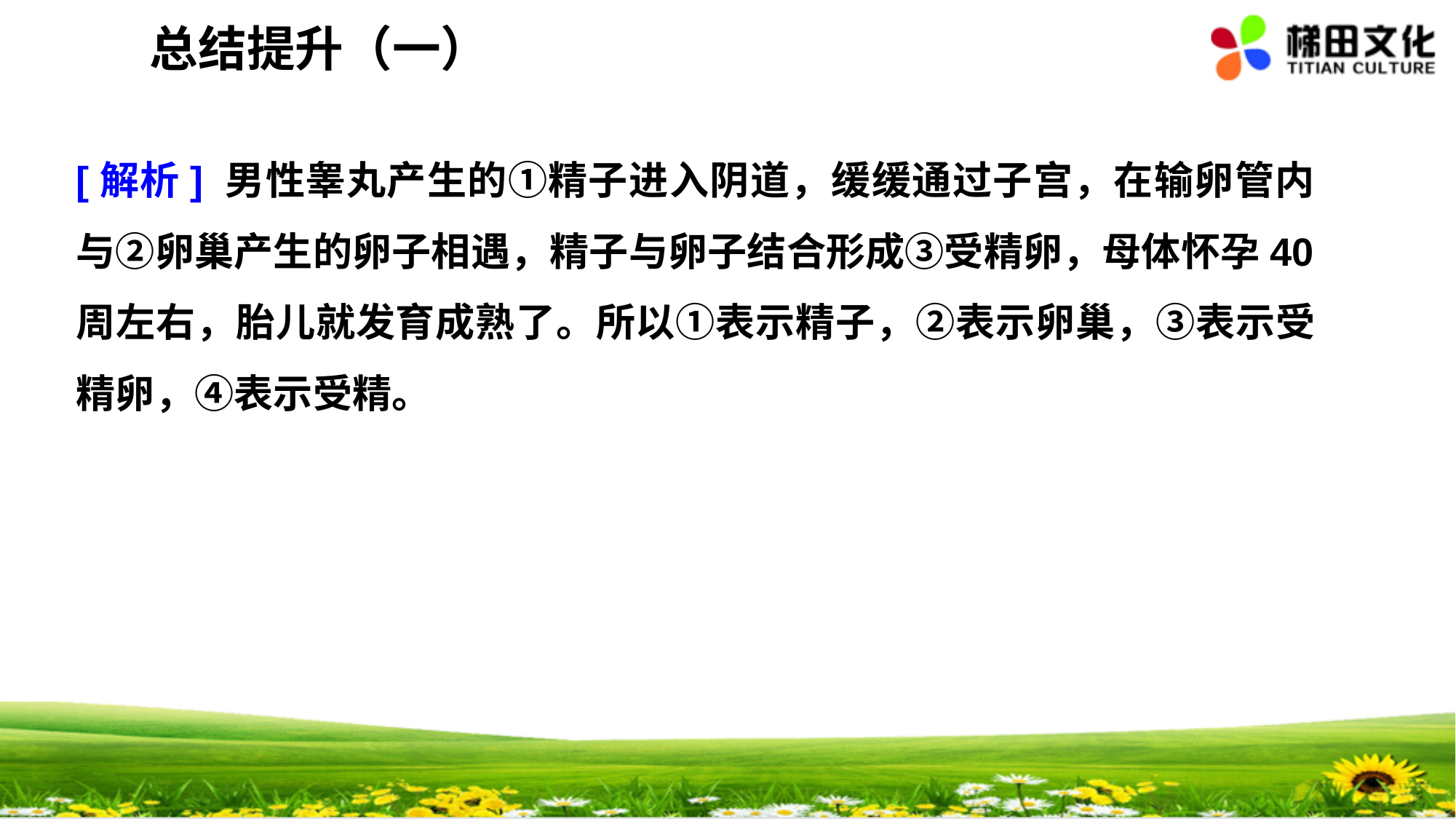

总结提升（一）
[解析] 男性睾丸产生的①精子进入阴道，缓缓通过子宫，在输卵管内与②卵巢产生的卵子相遇，精子与卵子结合形成③受精卵，母体怀孕40周左右，胎儿就发育成熟了。所以①表示精子，②表示卵巢，③表示受精卵，④表示受精。